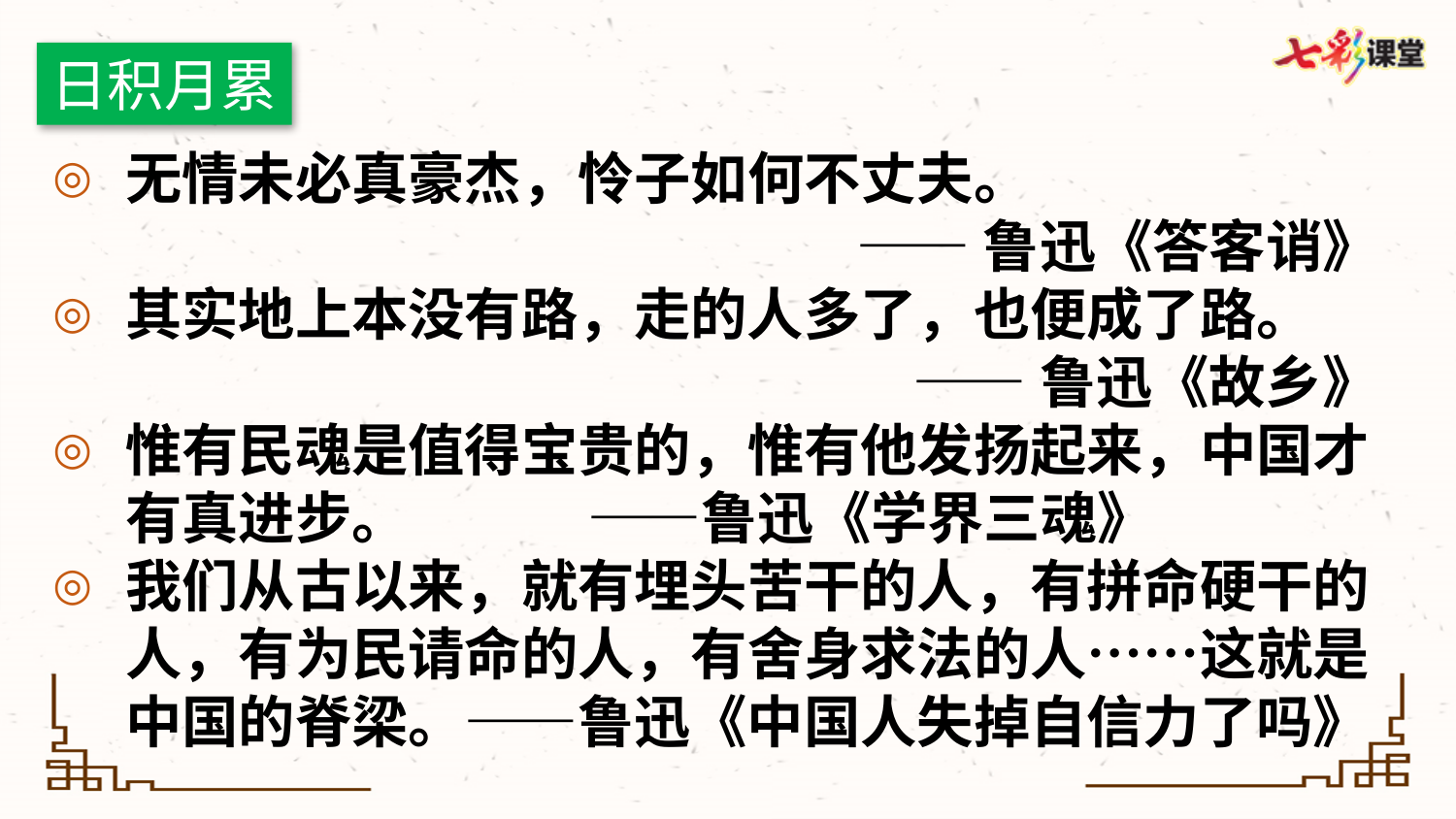

日积月累
无情未必真豪杰，怜子如何不丈夫。
——鲁迅《答客诮》
其实地上本没有路，走的人多了，也便成了路。
——鲁迅《故乡》
惟有民魂是值得宝贵的，惟有他发扬起来，中国才有真进步。              ——鲁迅《学界三魂》
我们从古以来，就有埋头苦干的人，有拼命硬干的人，有为民请命的人，有舍身求法的人……这就是中国的脊梁。——鲁迅《中国人失掉自信力了吗》